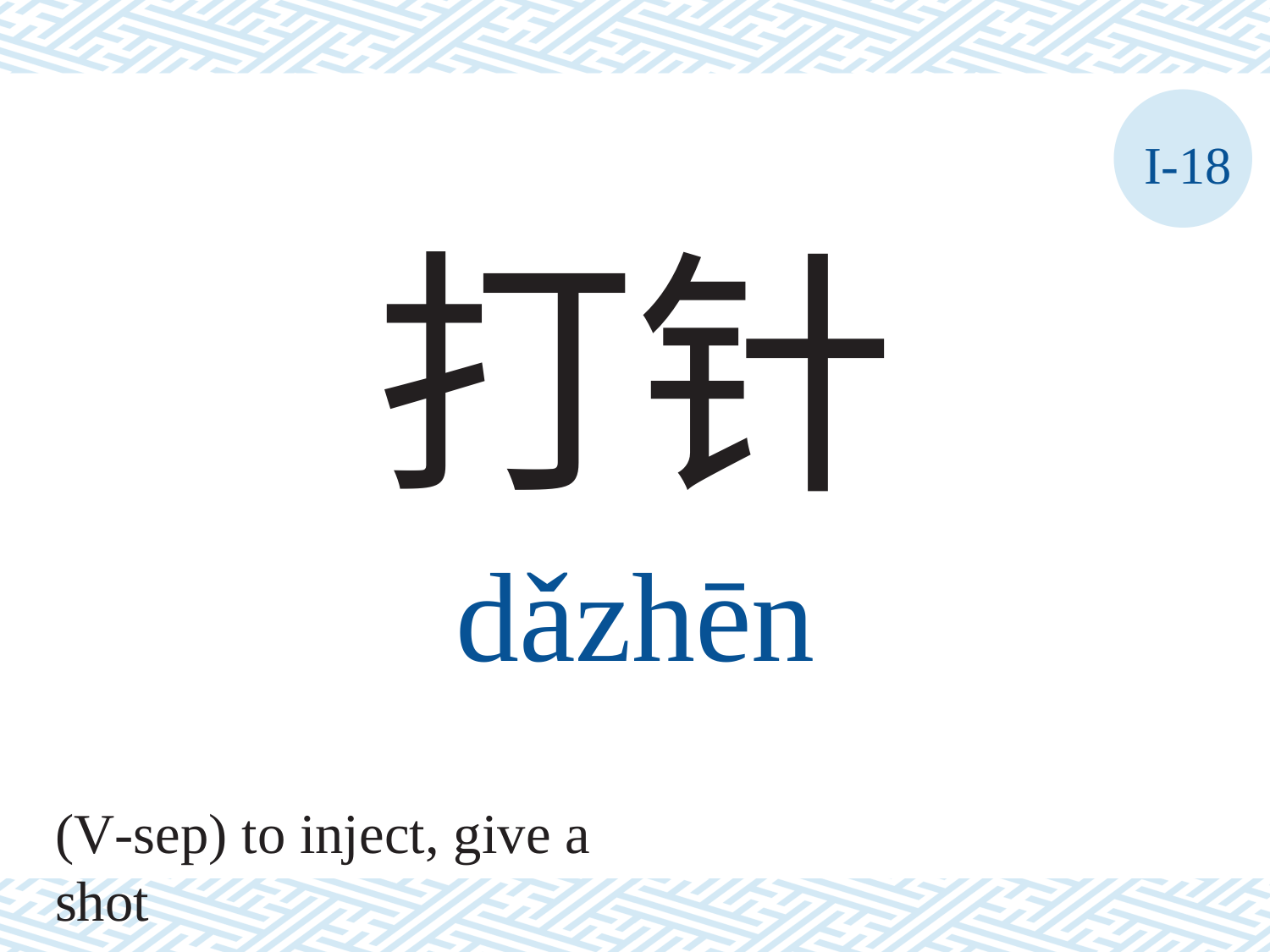

I-18
打针
dǎzhēn
(V-sep) to inject, give a shot